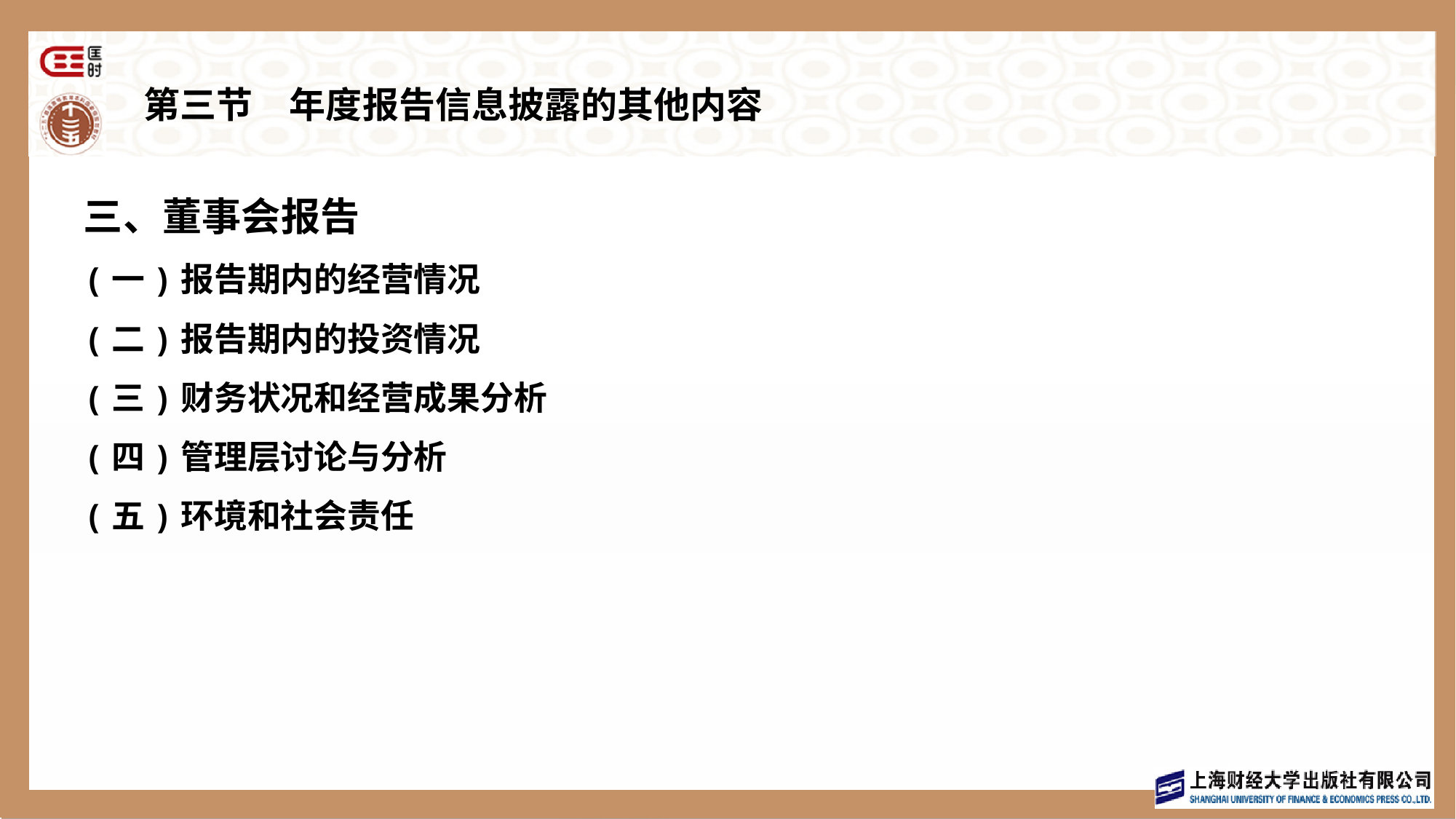

# 第三节　年度报告信息披露的其他内容
三、董事会报告
(一)报告期内的经营情况
(二)报告期内的投资情况
(三)财务状况和经营成果分析
(四)管理层讨论与分析
(五)环境和社会责任